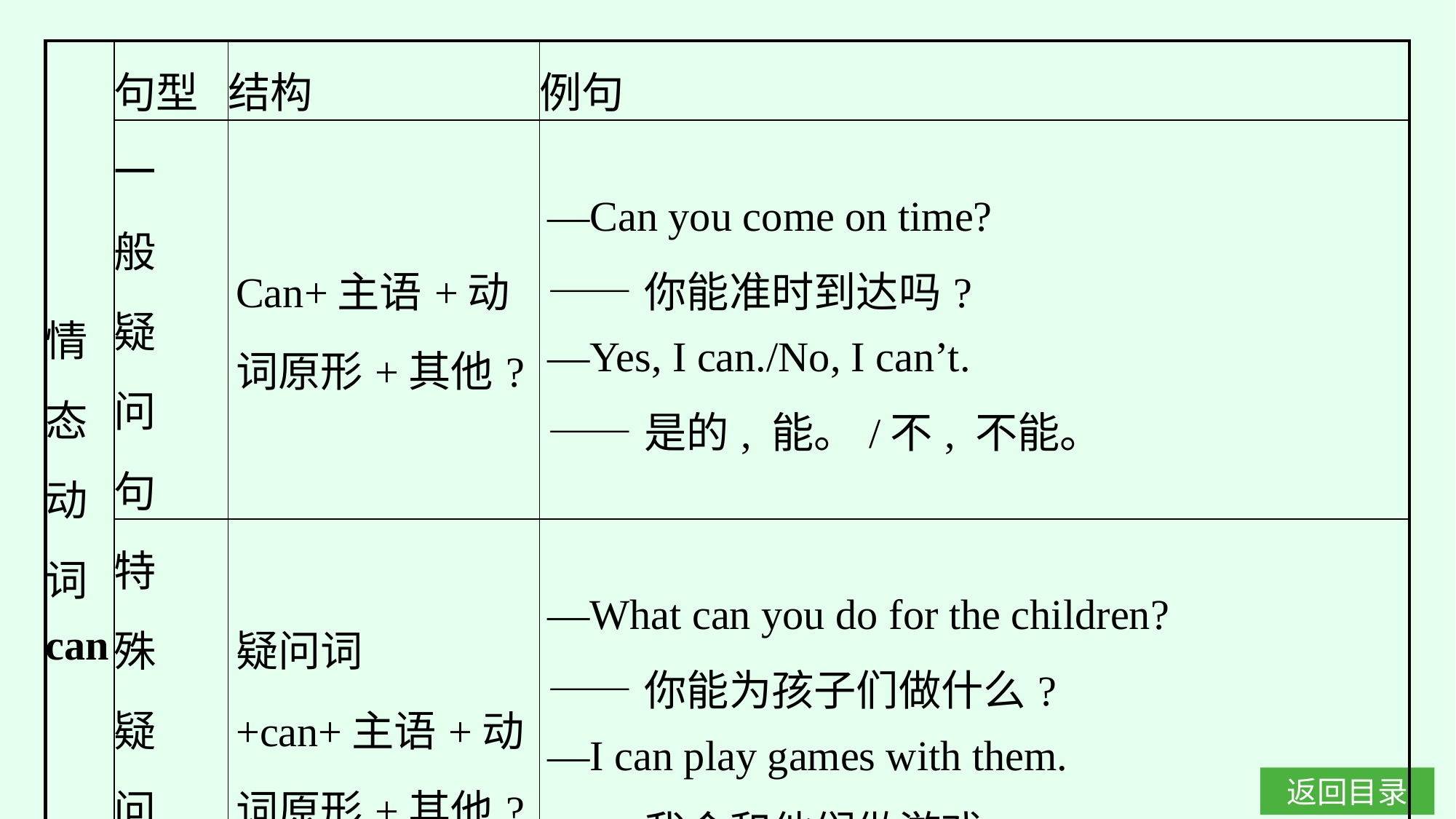

| 情 态 动 词 can | 句型 | 结构 | 例句 |
| --- | --- | --- | --- |
|  | 一 般 疑 问 句 | Can+主语+动词原形+其他? | —Can you come on time? ——你能准时到达吗? —Yes, I can./No, I can’t. ——是的, 能。/不, 不能。 |
|  | 特 殊 疑 问 句 | 疑问词+can+主语+动词原形+其他? | —What can you do for the children? ——你能为孩子们做什么? —I can play games with them. ——我会和他们做游戏。 |